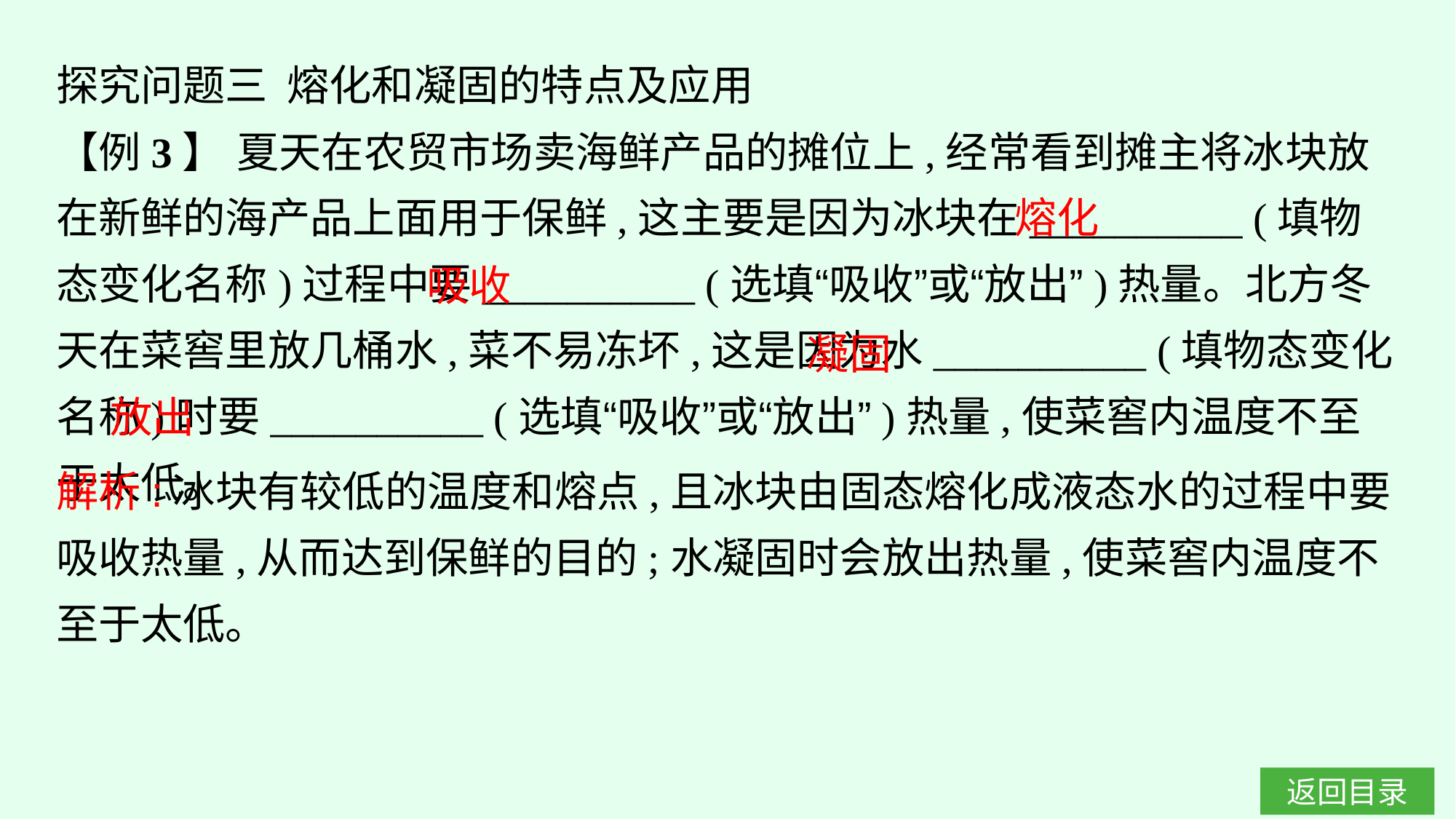

探究问题三  熔化和凝固的特点及应用
【例3】 夏天在农贸市场卖海鲜产品的摊位上,经常看到摊主将冰块放在新鲜的海产品上面用于保鲜,这主要是因为冰块在__________ (填物态变化名称)过程中要__________ (选填“吸收”或“放出”)热量。北方冬天在菜窖里放几桶水,菜不易冻坏,这是因为水__________ (填物态变化名称)时要__________ (选填“吸收”或“放出”)热量,使菜窖内温度不至于太低。
熔化
吸收
凝固
放出
解析:冰块有较低的温度和熔点,且冰块由固态熔化成液态水的过程中要吸收热量,从而达到保鲜的目的;水凝固时会放出热量,使菜窖内温度不至于太低。